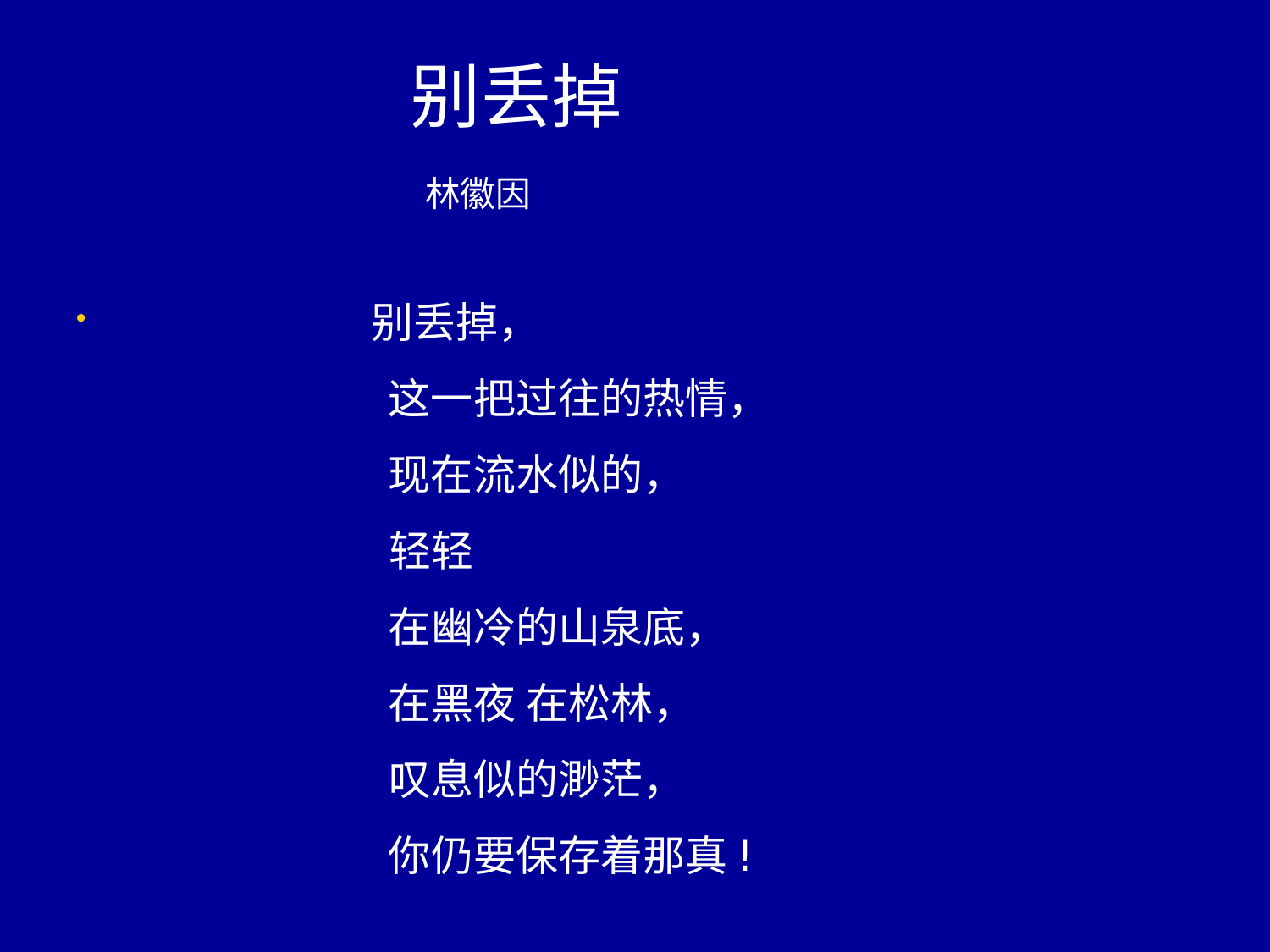

# 别丢掉 林徽因
                                            别丢掉，
　　                   这一把过往的热情，
　　                   现在流水似的，
　　                   轻轻
　　                   在幽冷的山泉底，
　　                   在黑夜 在松林，
　　                   叹息似的渺茫，
　　                   你仍要保存着那真!